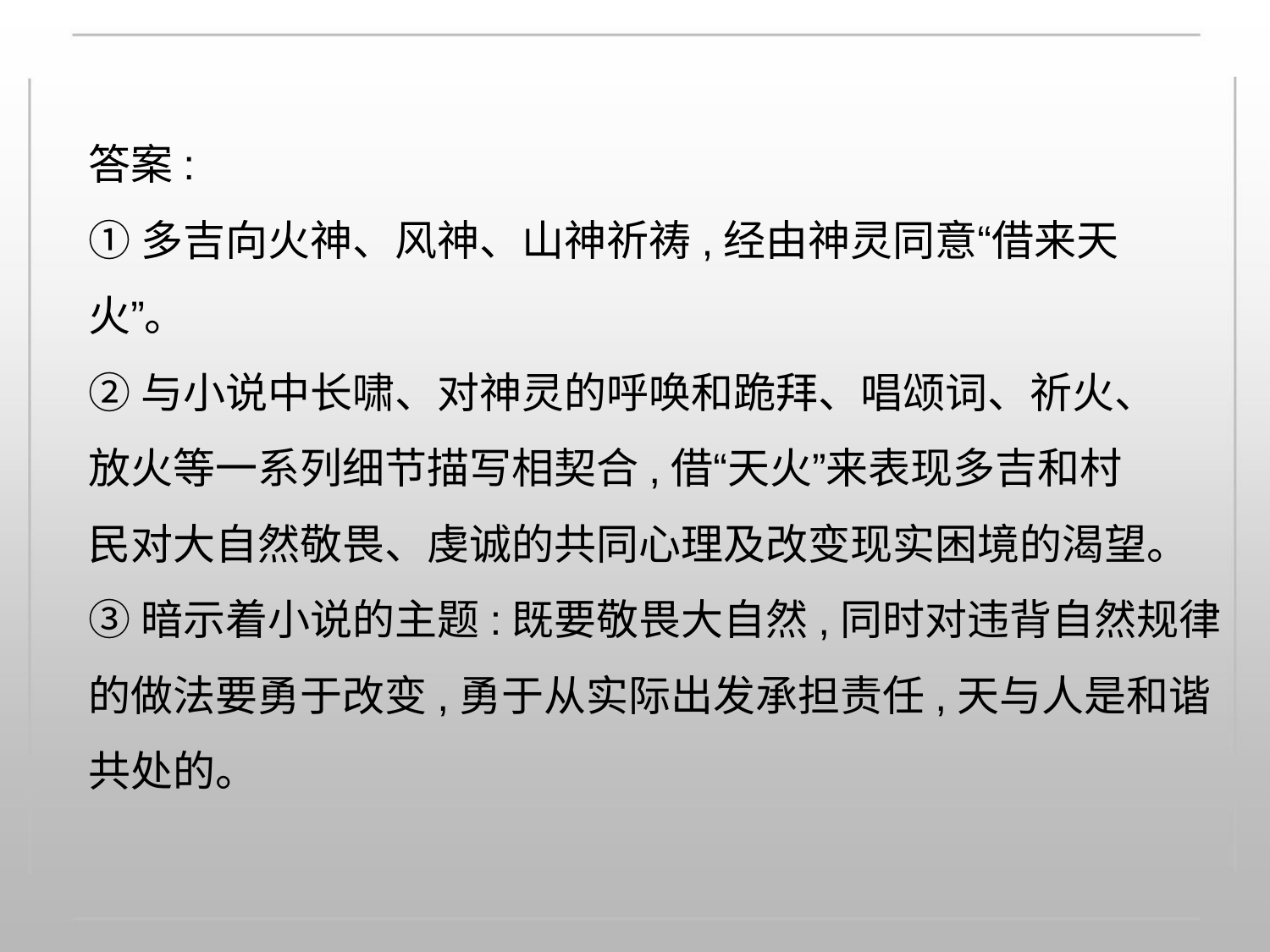

答案:
①多吉向火神、风神、山神祈祷,经由神灵同意“借来天
火”。
②与小说中长啸、对神灵的呼唤和跪拜、唱颂词、祈火、
放火等一系列细节描写相契合,借“天火”来表现多吉和村
民对大自然敬畏、虔诚的共同心理及改变现实困境的渴望。
③暗示着小说的主题:既要敬畏大自然,同时对违背自然规律
的做法要勇于改变,勇于从实际出发承担责任,天与人是和谐
共处的。